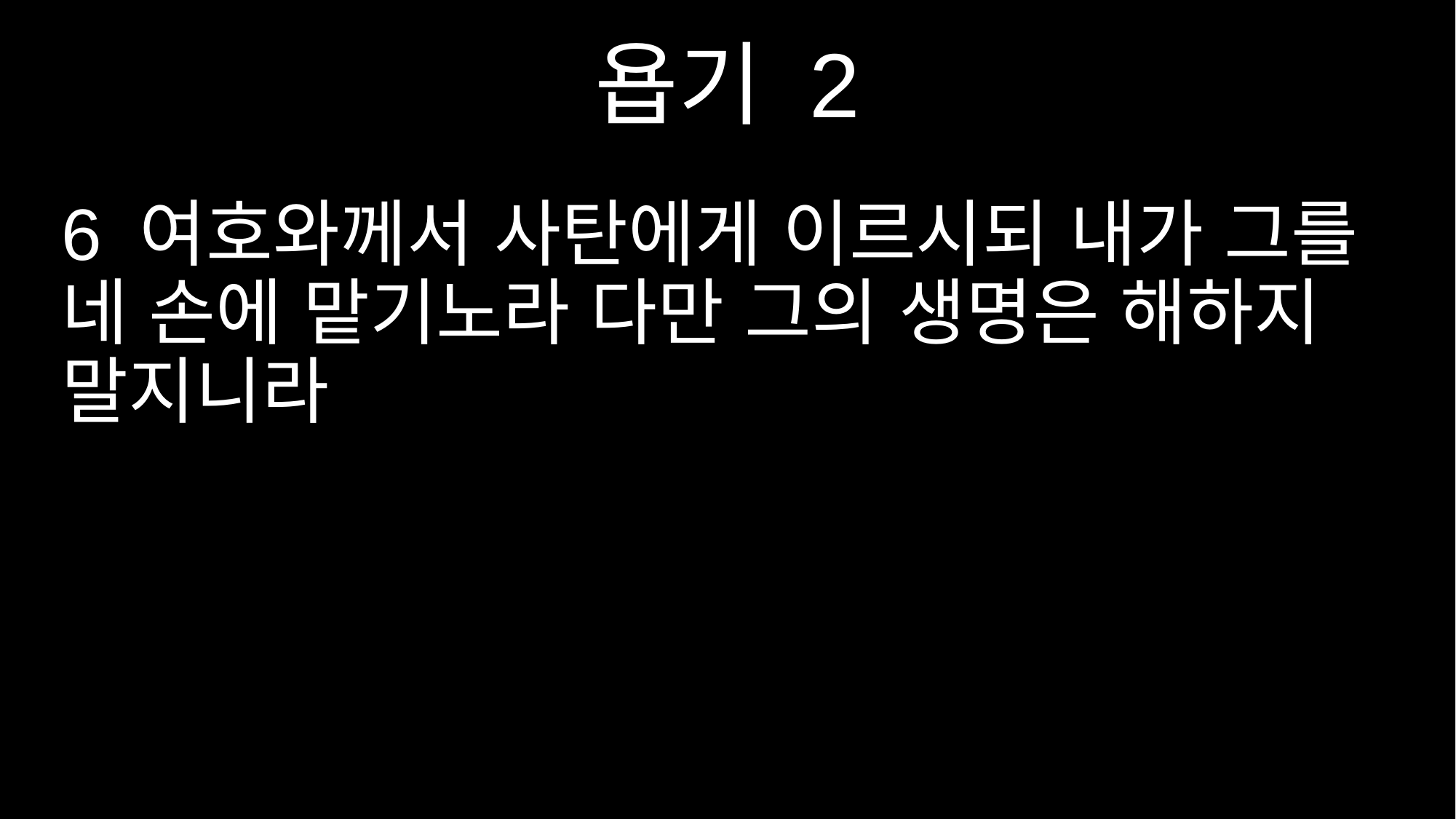

욥기 2
6 여호와께서 사탄에게 이르시되 내가 그를 네 손에 맡기노라 다만 그의 생명은 해하지 말지니라